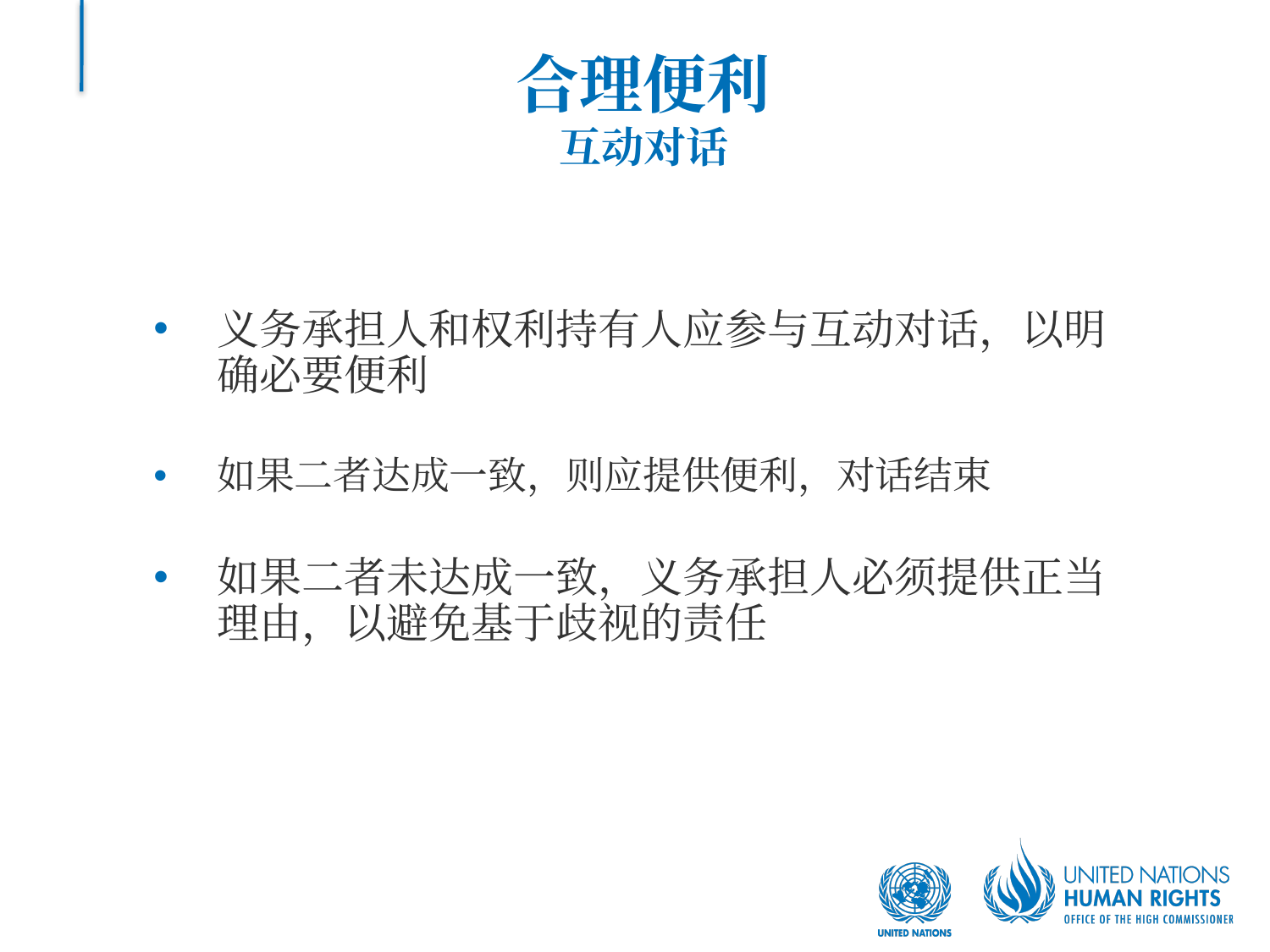

# 合理便利 互动对话

义务承担人和权利持有人应参与互动对话，以明确必要便利

如果二者达成一致，则应提供便利，对话结束

如果二者未达成一致，义务承担人必须提供正当理由，以避免基于歧视的责任